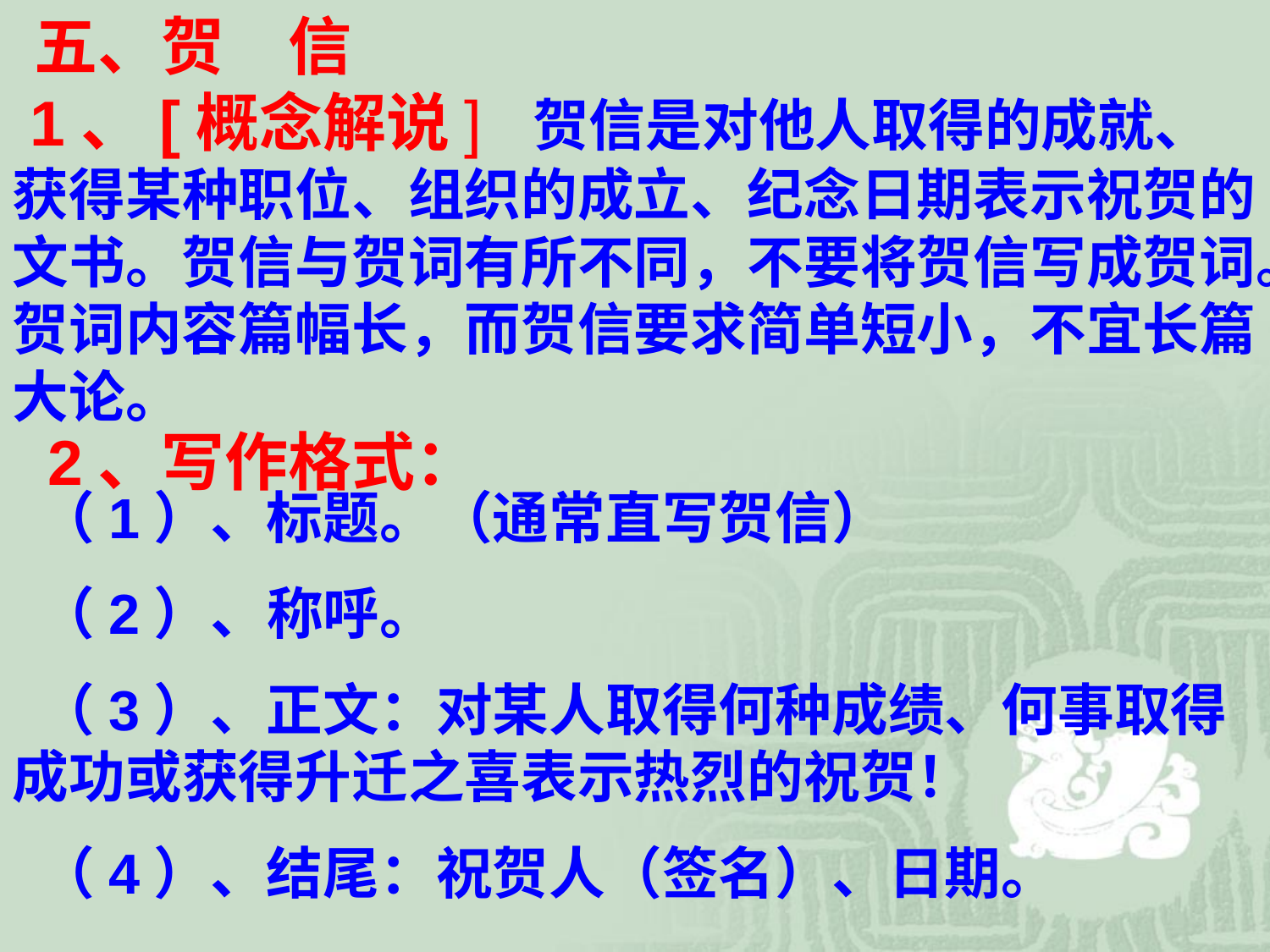

五、贺　信
 1、[概念解说]  贺信是对他人取得的成就、获得某种职位、组织的成立、纪念日期表示祝贺的文书。贺信与贺词有所不同，不要将贺信写成贺词。贺词内容篇幅长，而贺信要求简单短小，不宜长篇大论。
  2、写作格式：
 （1）、标题。（通常直写贺信）
 （2）、称呼。
 （3）、正文：对某人取得何种成绩、何事取得成功或获得升迁之喜表示热烈的祝贺！
 （4）、结尾：祝贺人（签名）、日期。